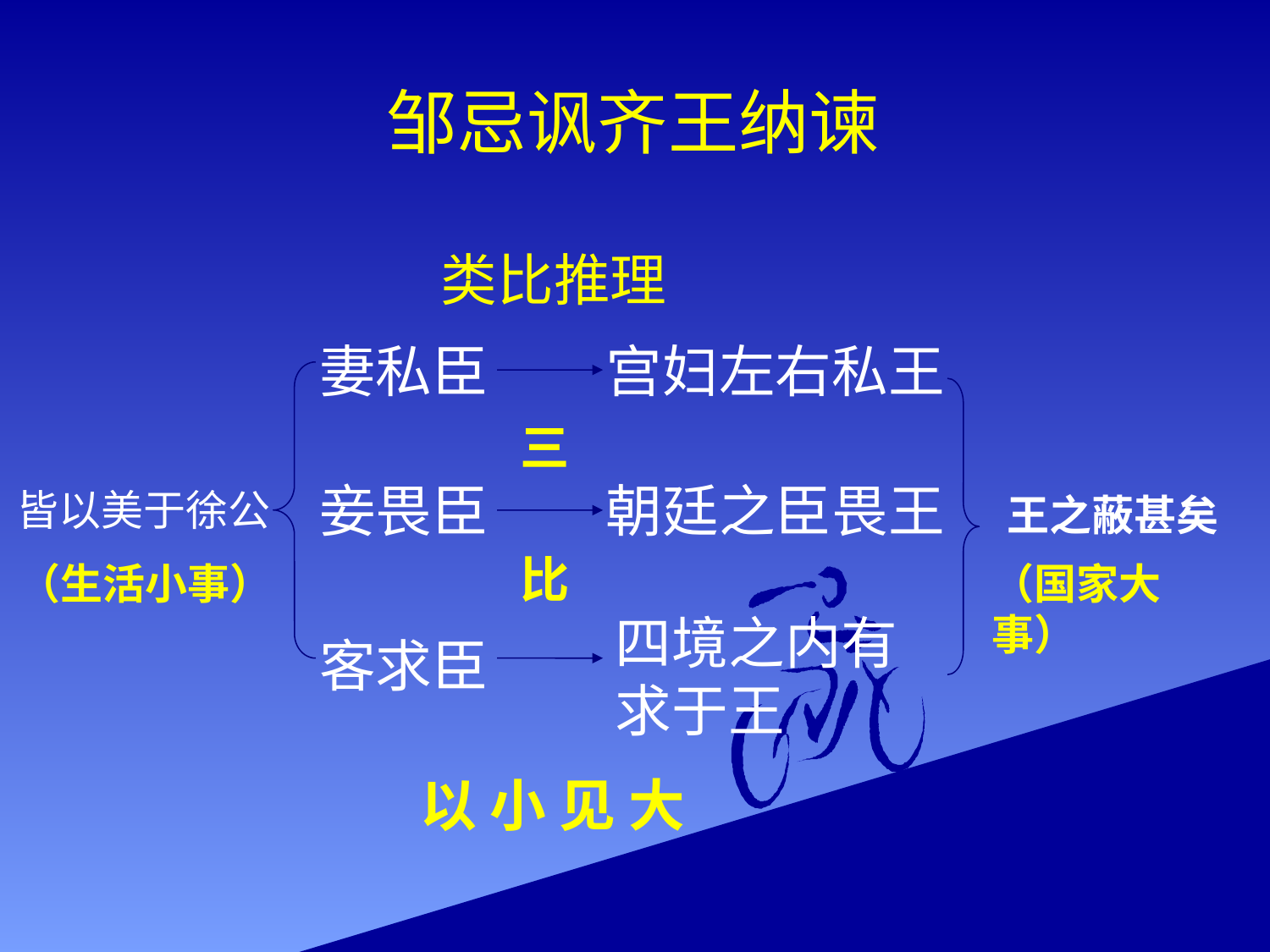

邹忌讽齐王纳谏
类比推理
妻私臣
宫妇左右私王

三
妾畏臣
朝廷之臣畏王
皆以美于徐公
王之蔽甚矣

比
（生活小事）
（国家大事）
四境之内有求于王
客求臣

以 小 见 大